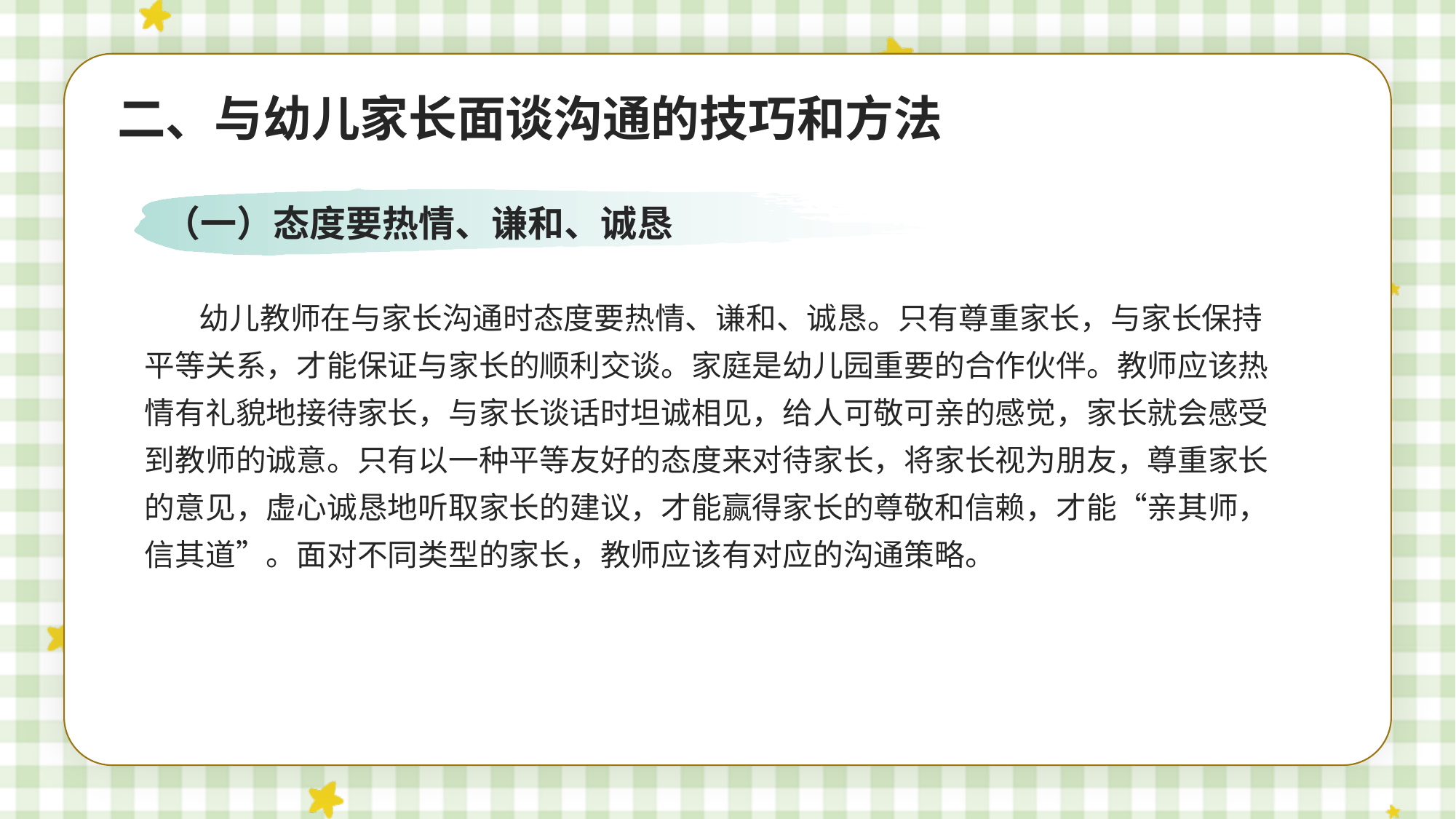

二、与幼儿家长面谈沟通的技巧和方法
（一）态度要热情、谦和、诚恳
幼儿教师在与家长沟通时态度要热情、谦和、诚恳。只有尊重家长，与家长保持平等关系，才能保证与家长的顺利交谈。家庭是幼儿园重要的合作伙伴。教师应该热情有礼貌地接待家长，与家长谈话时坦诚相见，给人可敬可亲的感觉，家长就会感受到教师的诚意。只有以一种平等友好的态度来对待家长，将家长视为朋友，尊重家长的意见，虚心诚恳地听取家长的建议，才能赢得家长的尊敬和信赖，才能“亲其师，信其道”。面对不同类型的家长，教师应该有对应的沟通策略。